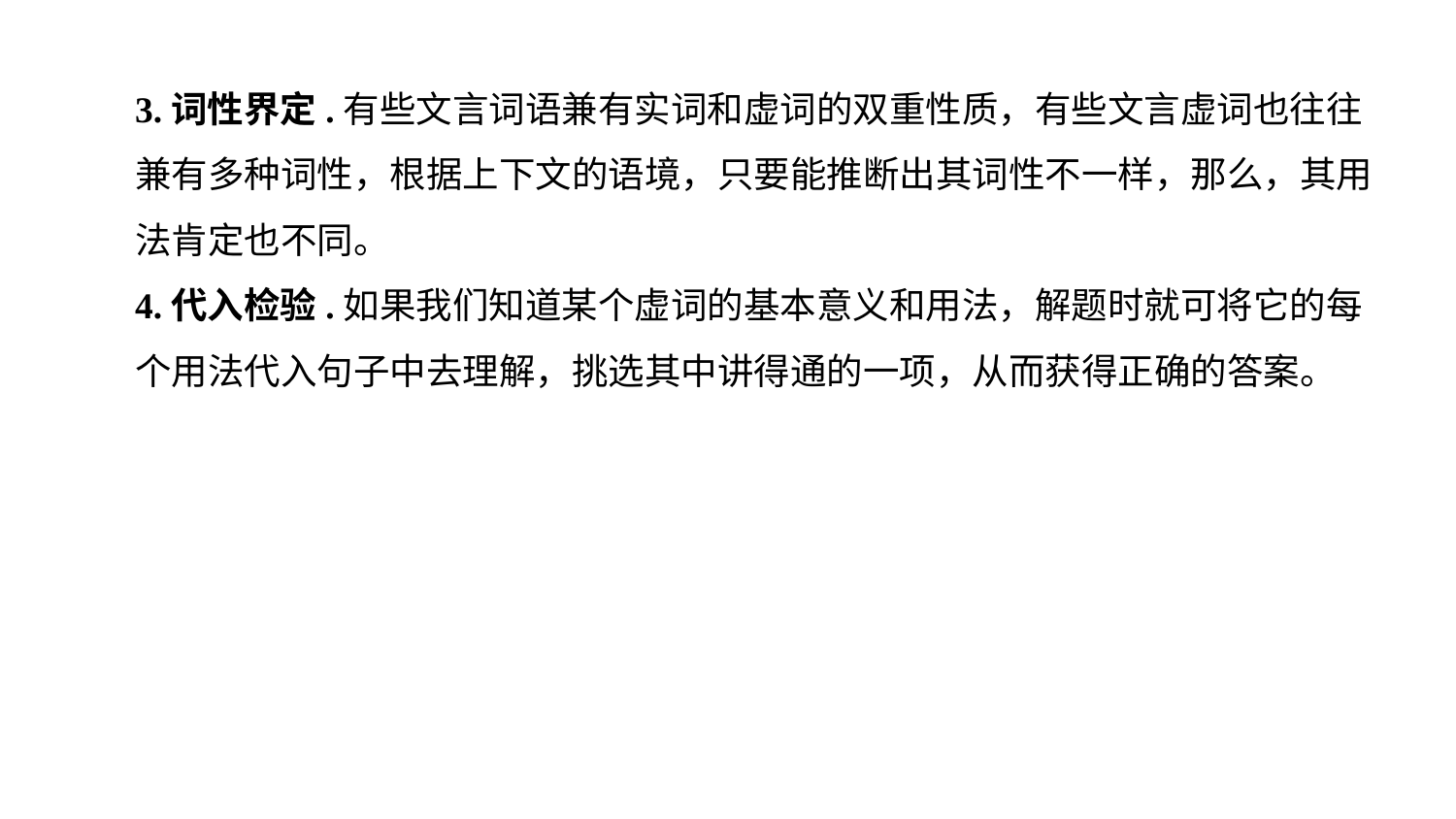

3.词性界定.有些文言词语兼有实词和虚词的双重性质，有些文言虚词也往往兼有多种词性，根据上下文的语境，只要能推断出其词性不一样，那么，其用法肯定也不同。
4.代入检验.如果我们知道某个虚词的基本意义和用法，解题时就可将它的每个用法代入句子中去理解，挑选其中讲得通的一项，从而获得正确的答案。